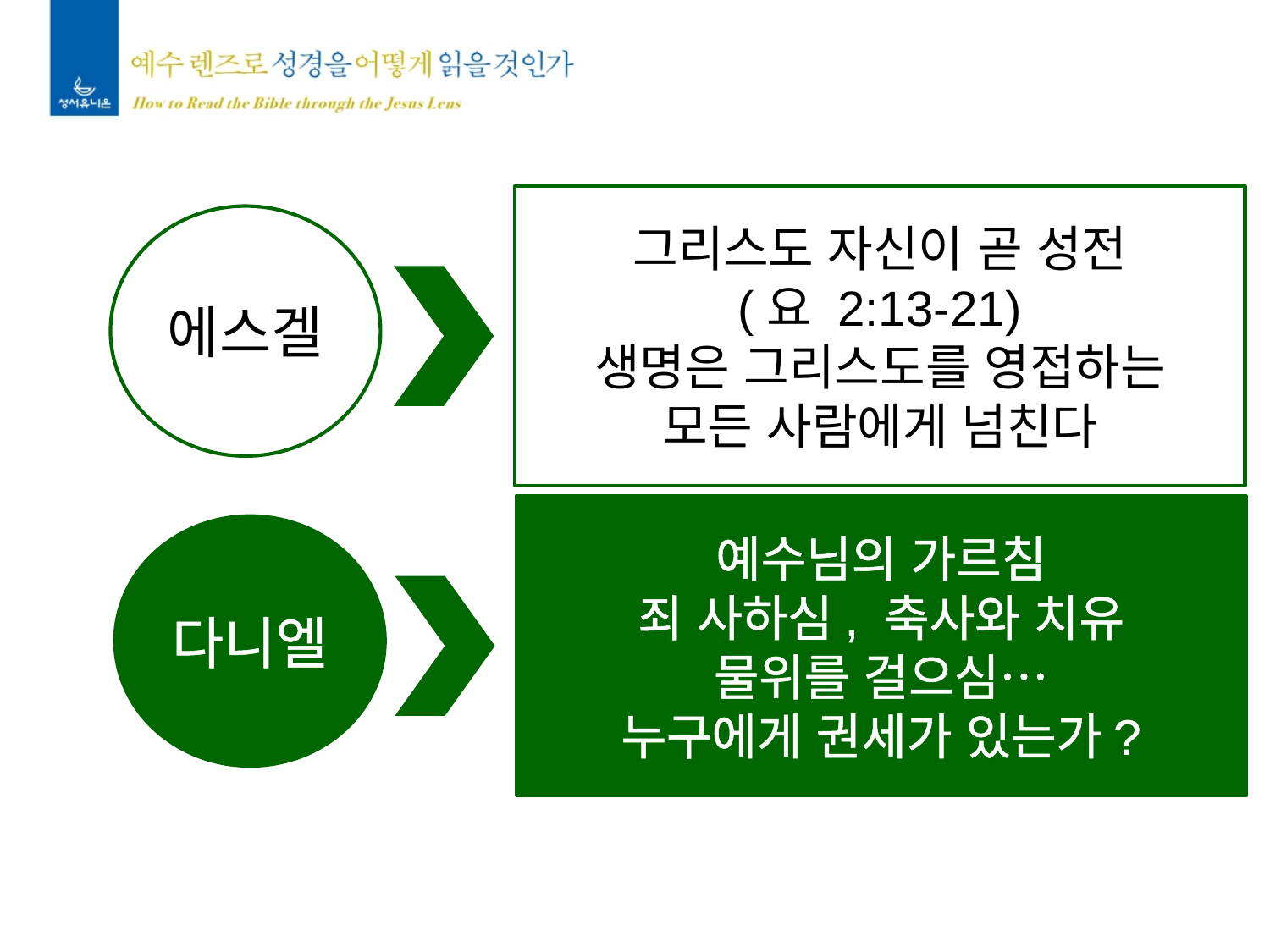

그리스도 자신이 곧 성전
(요 2:13-21)
생명은 그리스도를 영접하는
모든 사람에게 넘친다
에스겔

예수님의 가르침
죄 사하심, 축사와 치유
물위를 걸으심…
누구에게 권세가 있는가?
다니엘